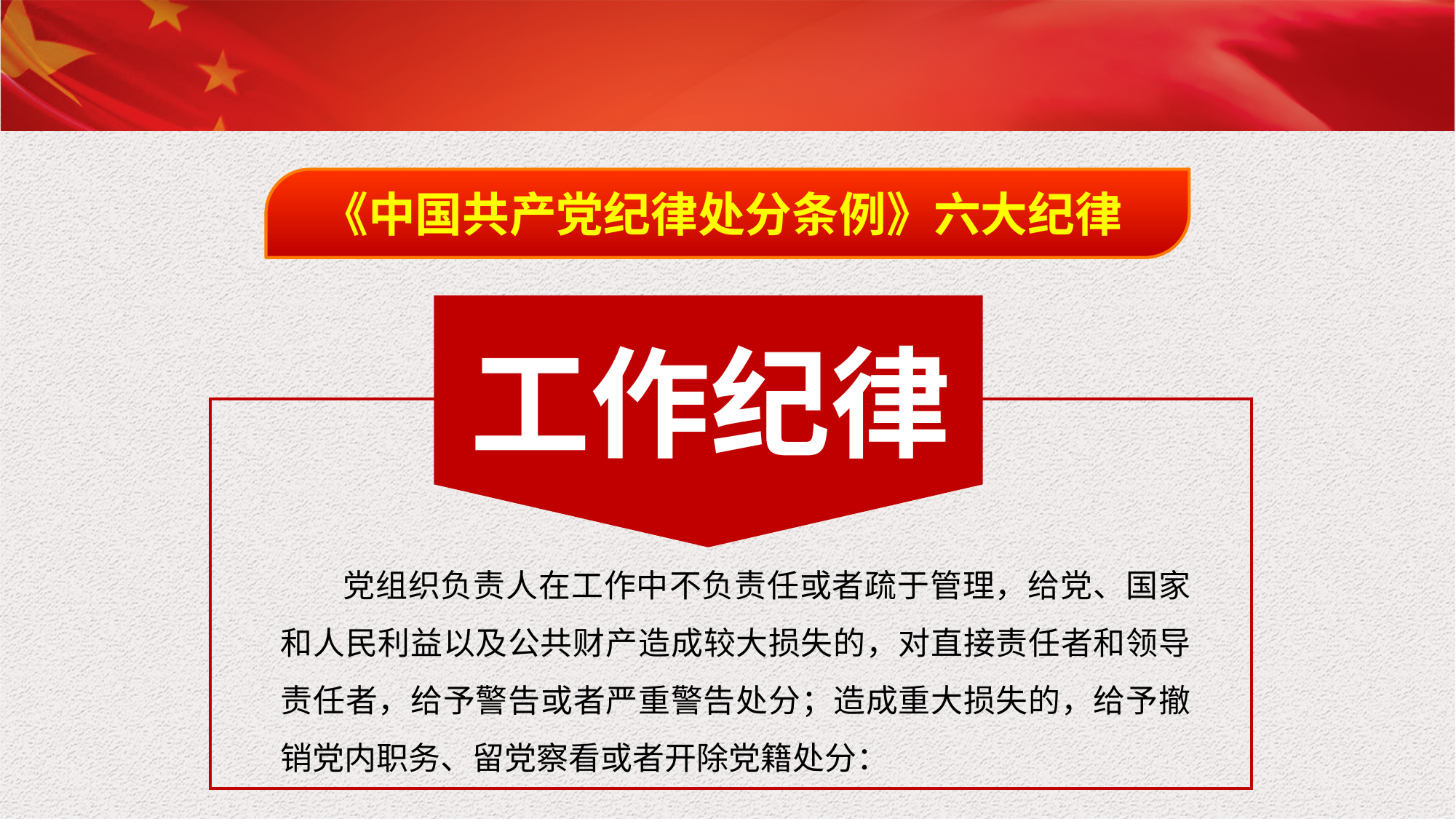

《中国共产党纪律处分条例》六大纪律
工作纪律

       党组织负责人在工作中不负责任或者疏于管理，给党、国家和人民利益以及公共财产造成较大损失的，对直接责任者和领导责任者，给予警告或者严重警告处分；造成重大损失的，给予撤销党内职务、留党察看或者开除党籍处分：